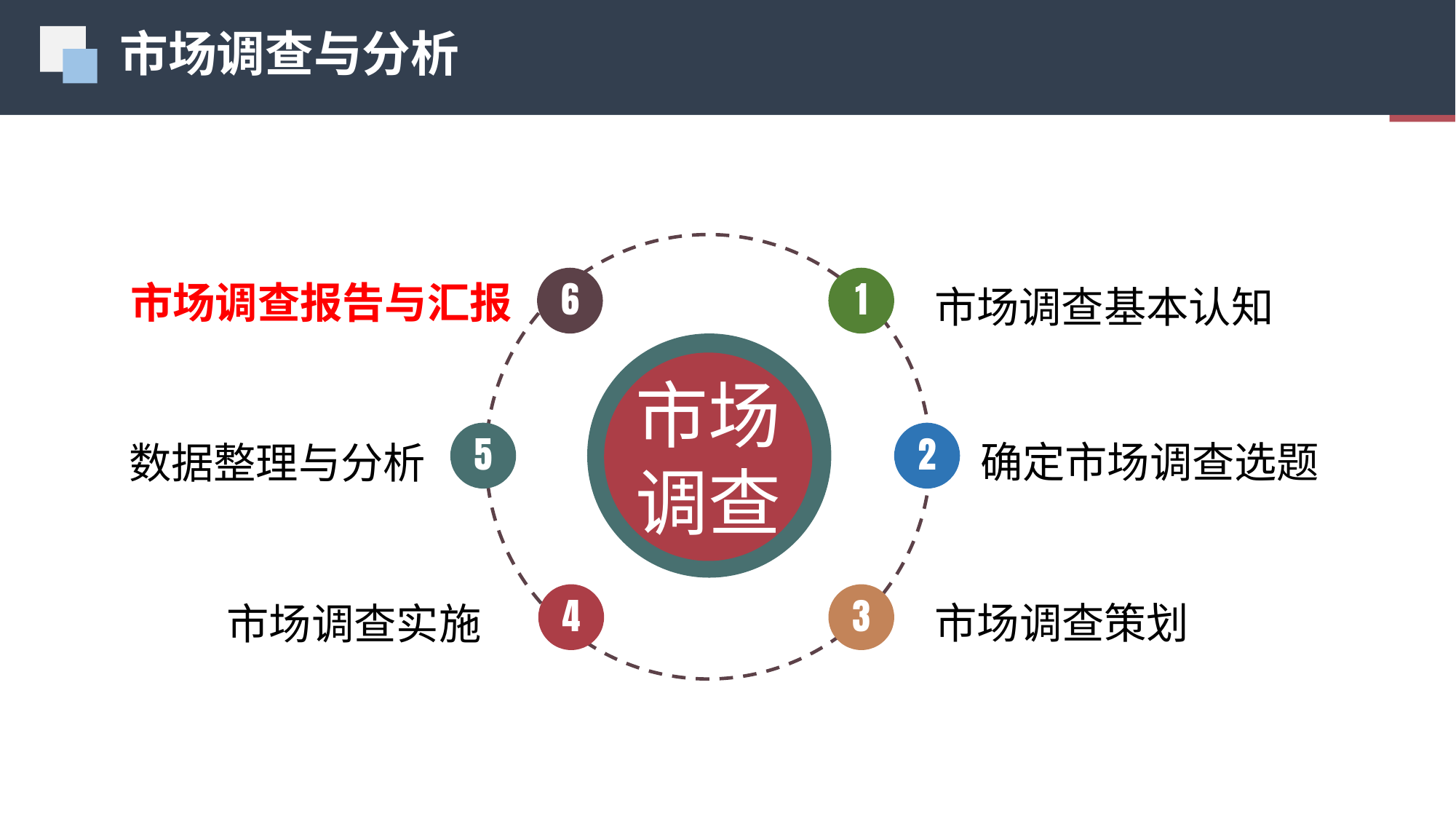

市场调查与分析

01

市场调查
市场调查报告与汇报
市场调查基本认知
1
6
确定市场调查选题
数据整理与分析
2
5
市场调查策划
市场调查实施
4
3